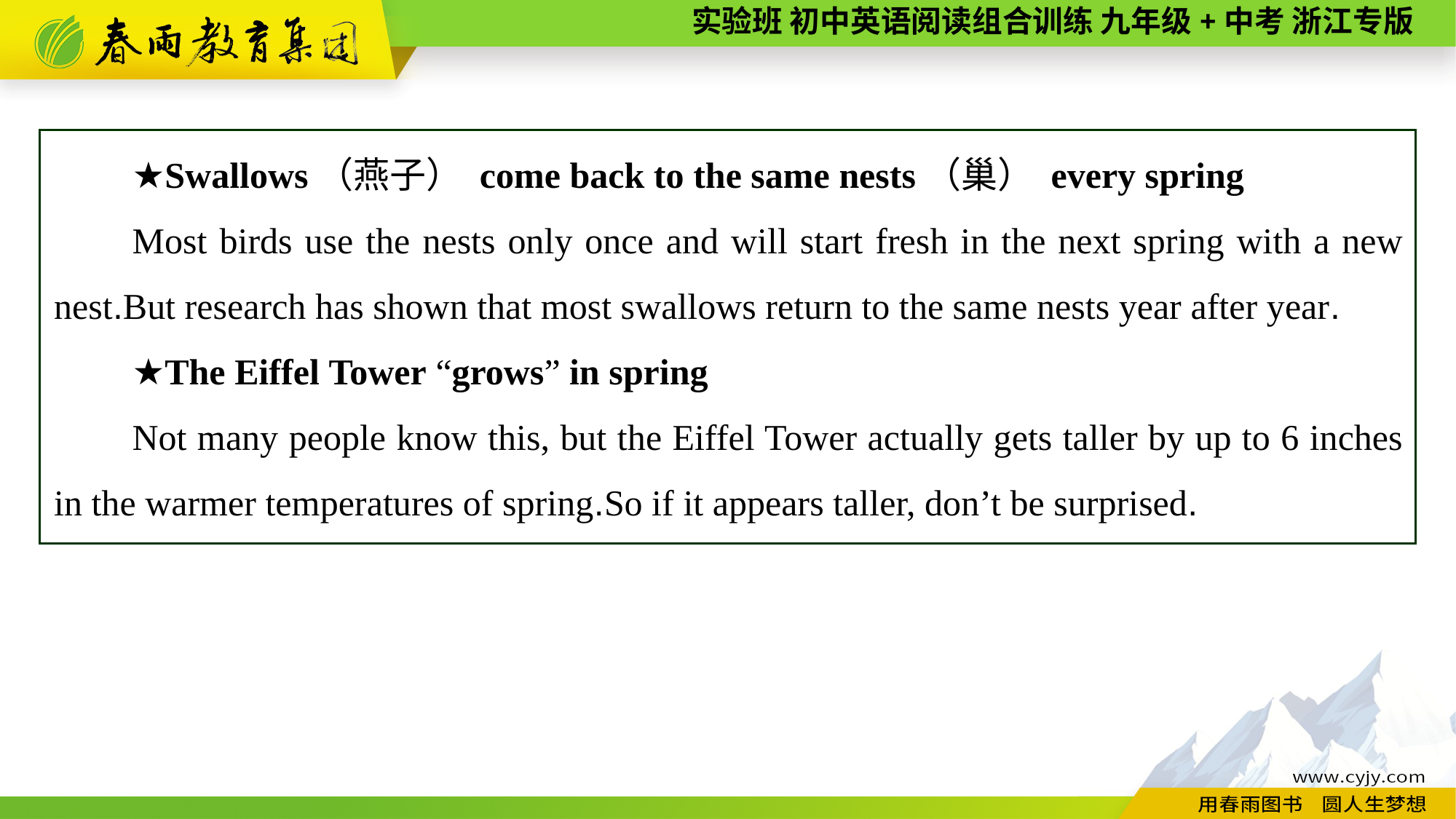

★Swallows（燕子） come back to the same nests（巢） every spring
Most birds use the nests only once and will start fresh in the next spring with a new nest.But research has shown that most swallows return to the same nests year after year.
★The Eiffel Tower “grows” in spring
Not many people know this, but the Eiffel Tower actually gets taller by up to 6 inches in the warmer temperatures of spring.So if it appears taller, don’t be surprised.